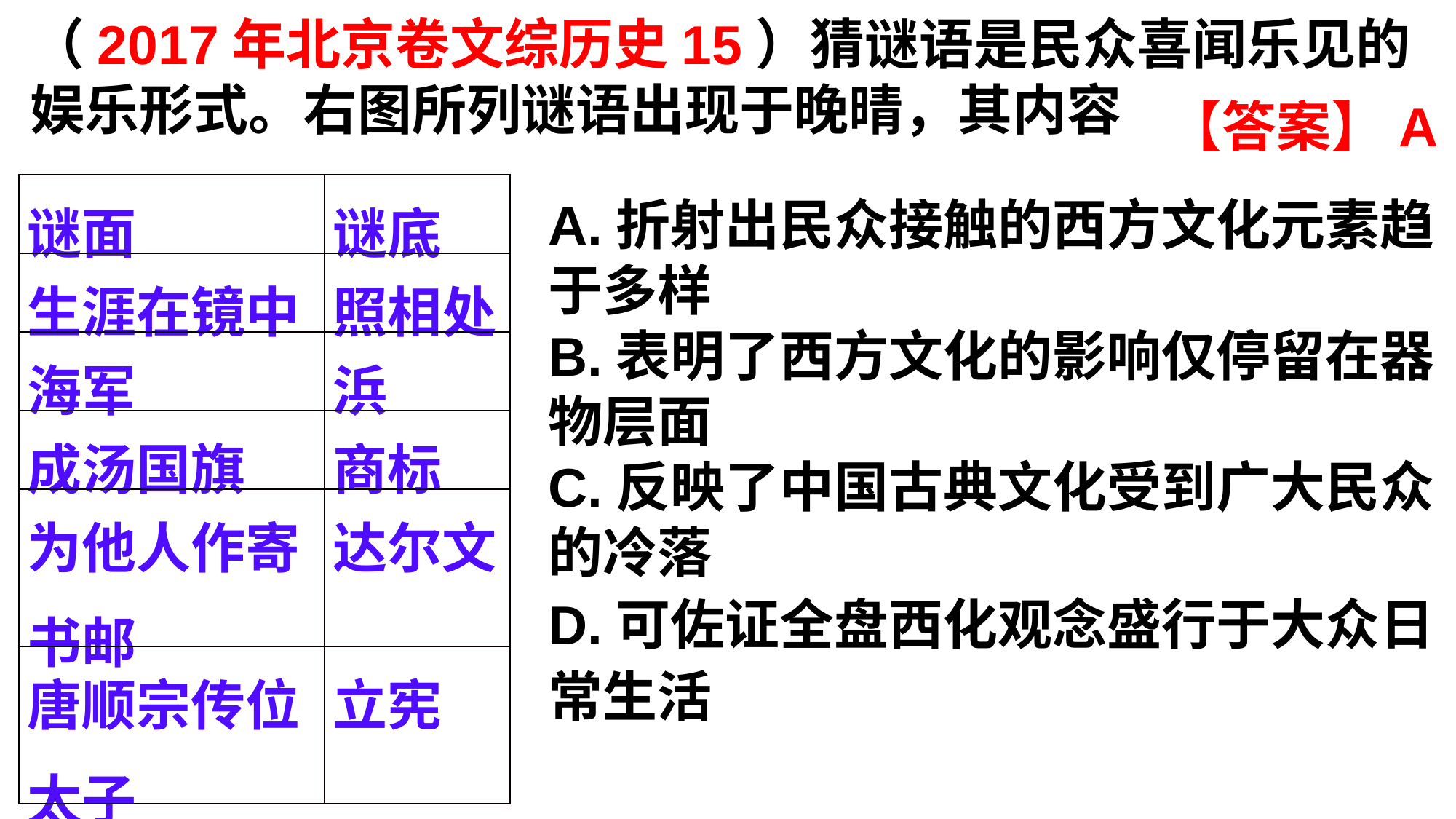

（2017年北京卷文综历史15）猜谜语是民众喜闻乐见的娱乐形式。右图所列谜语出现于晚晴，其内容
【答案】A
A.折射出民众接触的西方文化元素趋于多样B.表明了西方文化的影响仅停留在器物层面C.反映了中国古典文化受到广大民众的冷落D.可佐证全盘西化观念盛行于大众日常生活

| 谜面 | 谜底 |
| --- | --- |
| 生涯在镜中 | 照相处 |
| 海军 | 浜 |
| 成汤国旗 | 商标 |
| 为他人作寄书邮 | 达尔文 |
| 唐顺宗传位太子 | 立宪 |